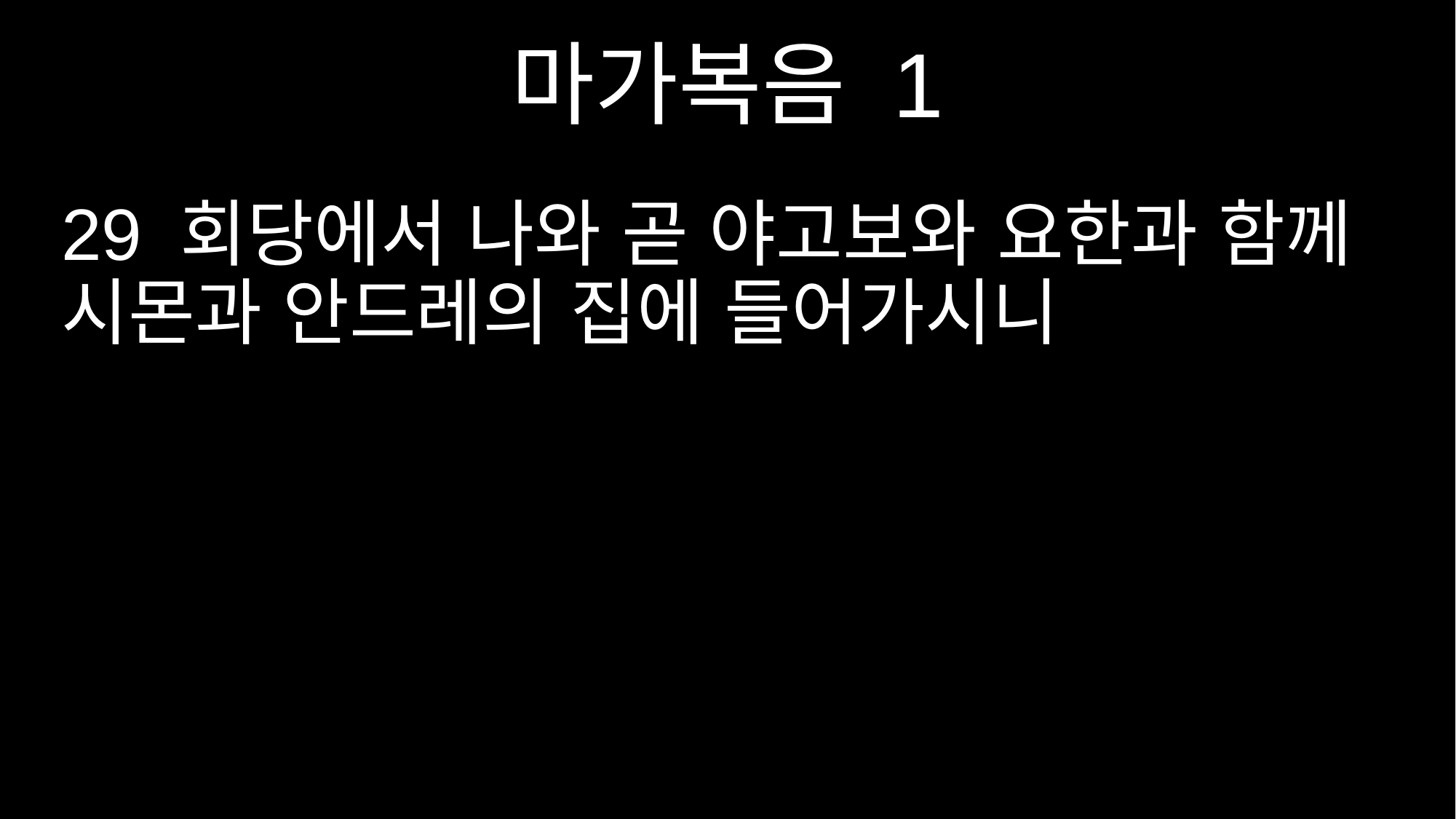

마가복음 1
29 회당에서 나와 곧 야고보와 요한과 함께 시몬과 안드레의 집에 들어가시니